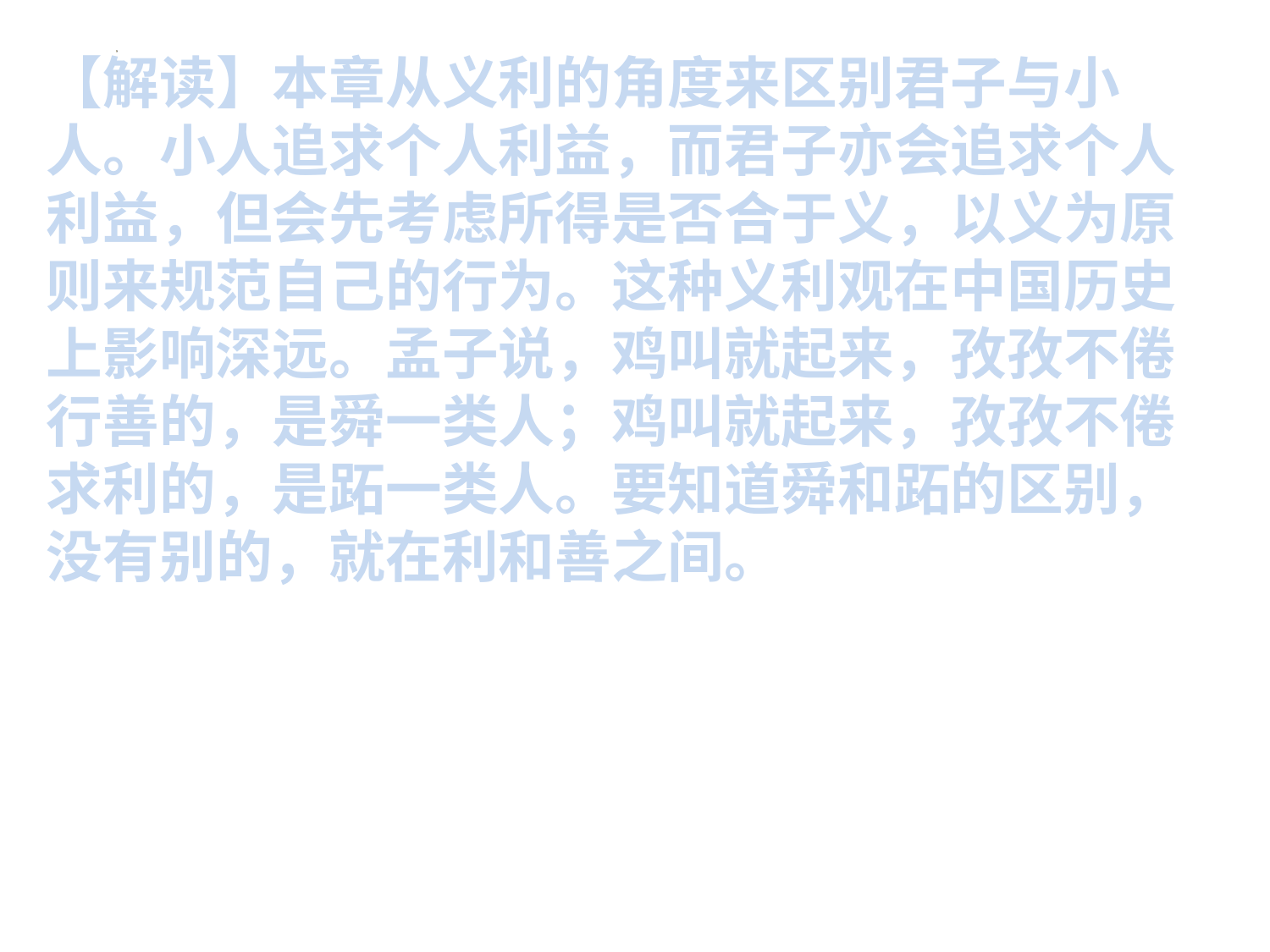

【解读】本章从义利的角度来区别君子与小人。小人追求个人利益，而君子亦会追求个人利益，但会先考虑所得是否合于义，以义为原则来规范自己的行为。这种义利观在中国历史上影响深远。孟子说，鸡叫就起来，孜孜不倦行善的，是舜一类人；鸡叫就起来，孜孜不倦求利的，是跖一类人。要知道舜和跖的区别，没有别的，就在利和善之间。